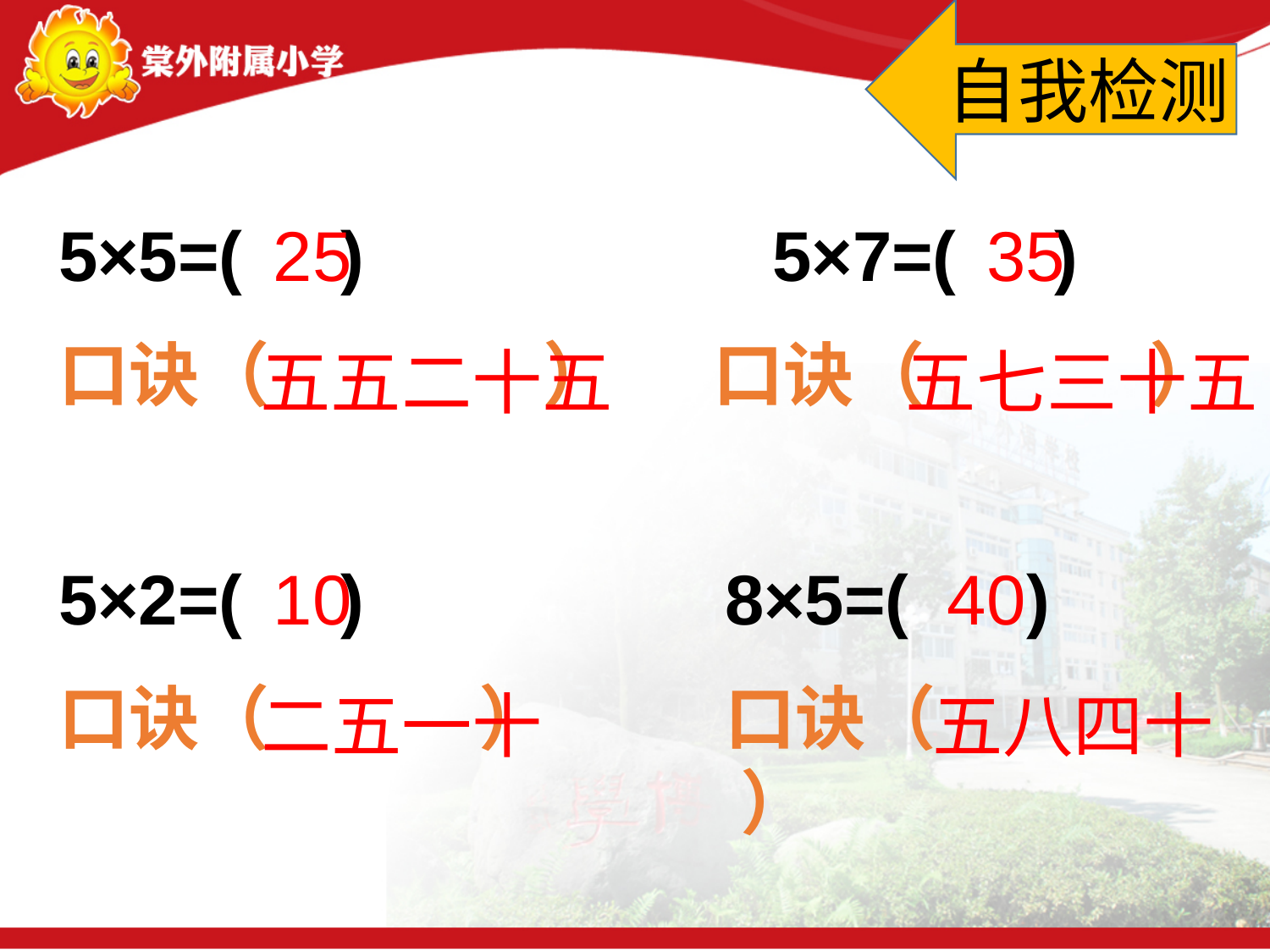

自我检测
5×5=(     )
口诀（                 ）
25
   5×7=(     )
口诀（              ）
  35
五五二十五
五七三十五
5×2=(     )
口诀（             ）
10
8×5=(      )
口诀（              ）
40
二五一十
五八四十